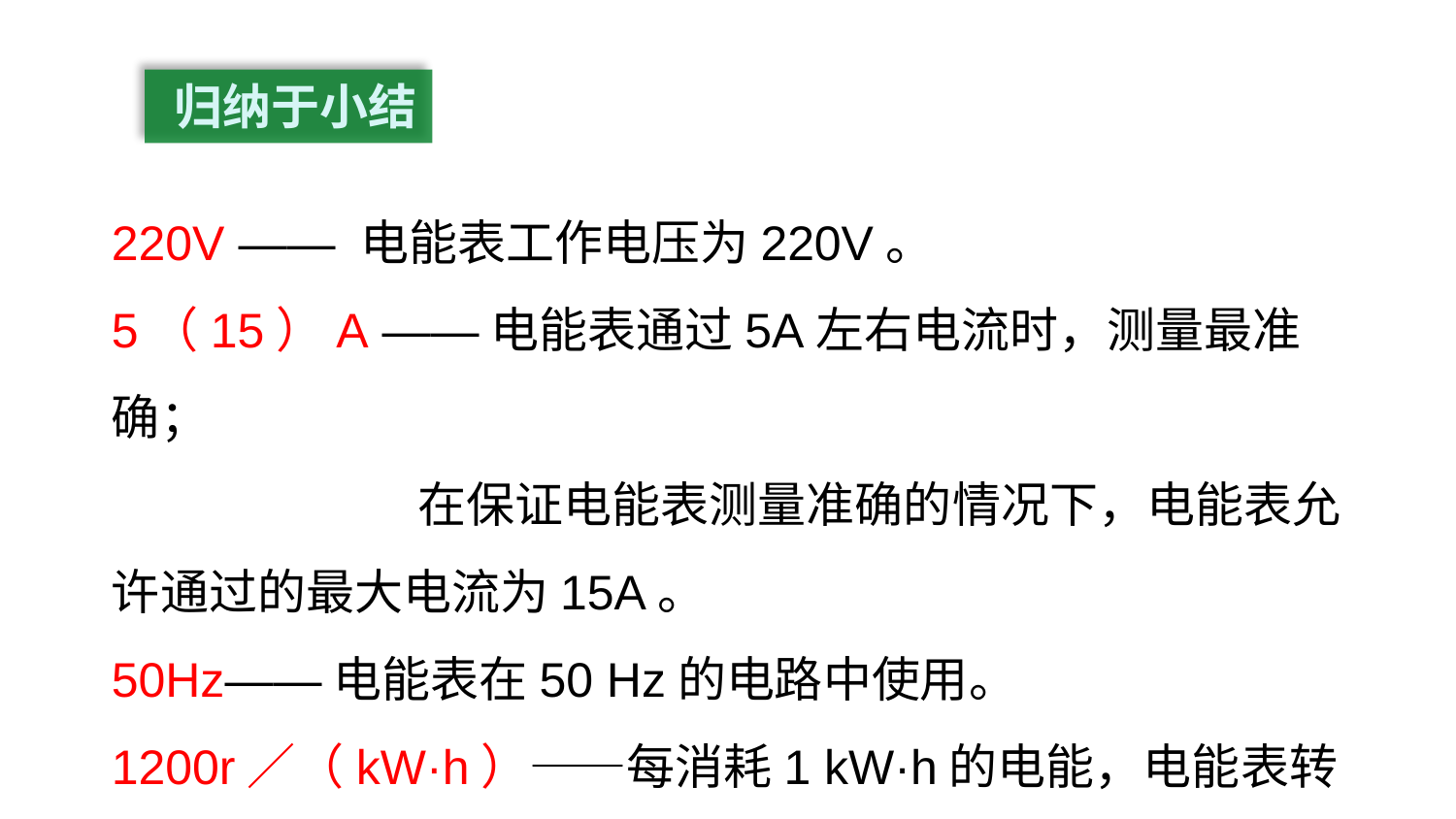

归纳于小结

220V —— 电能表工作电压为220V。
5（15）A ——电能表通过5A左右电流时，测量最准确；
                           在保证电能表测量准确的情况下，电能表允许通过的最大电流为15A。
50Hz——电能表在50 Hz的电路中使用。
1200r／（kW·h）——每消耗1 kW·h的电能，电能表转盘转过1200转。